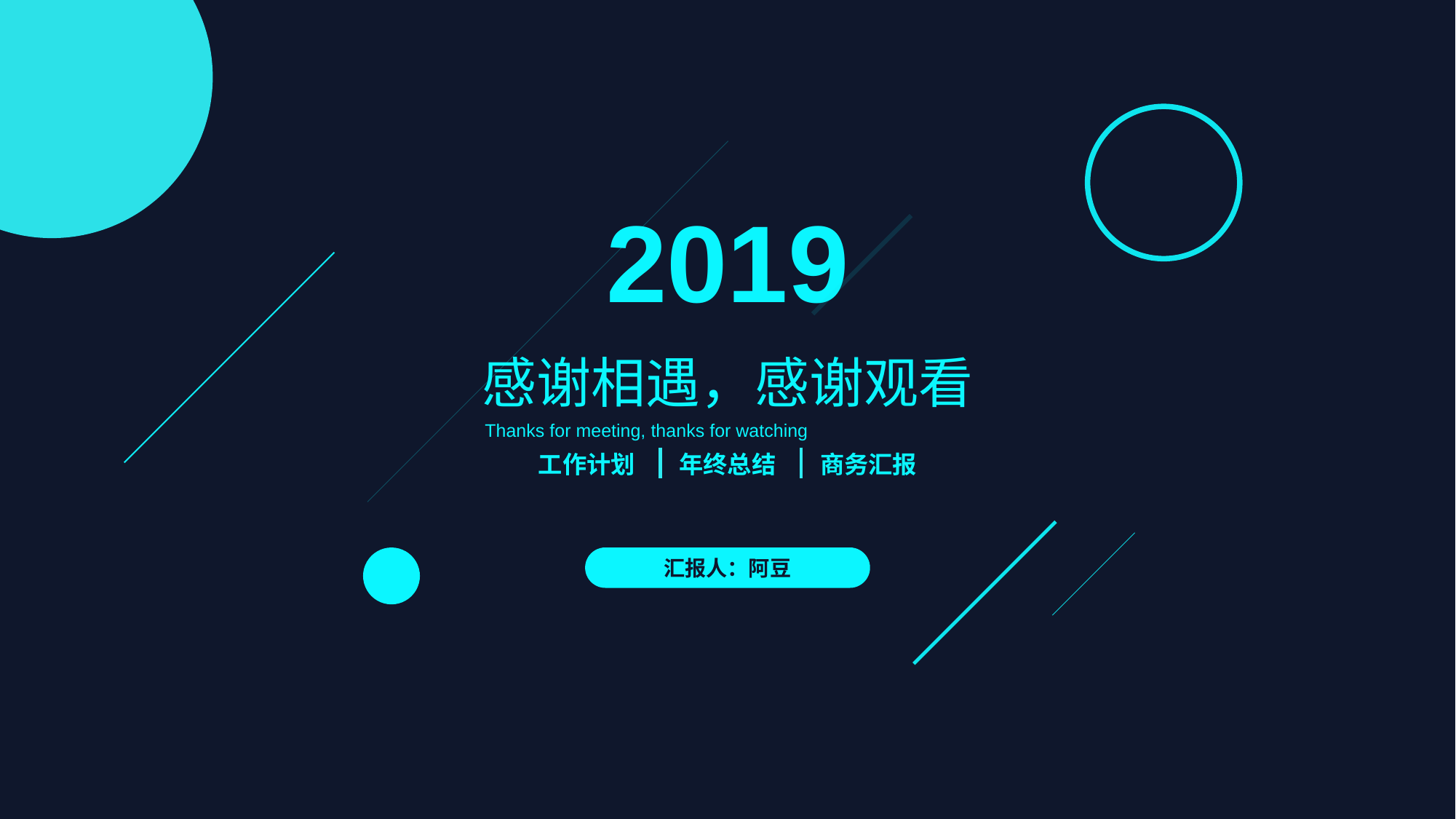

2019
感谢相遇，感谢观看
Thanks for meeting, thanks for watching
工作计划
年终总结
商务汇报

汇报人：阿豆